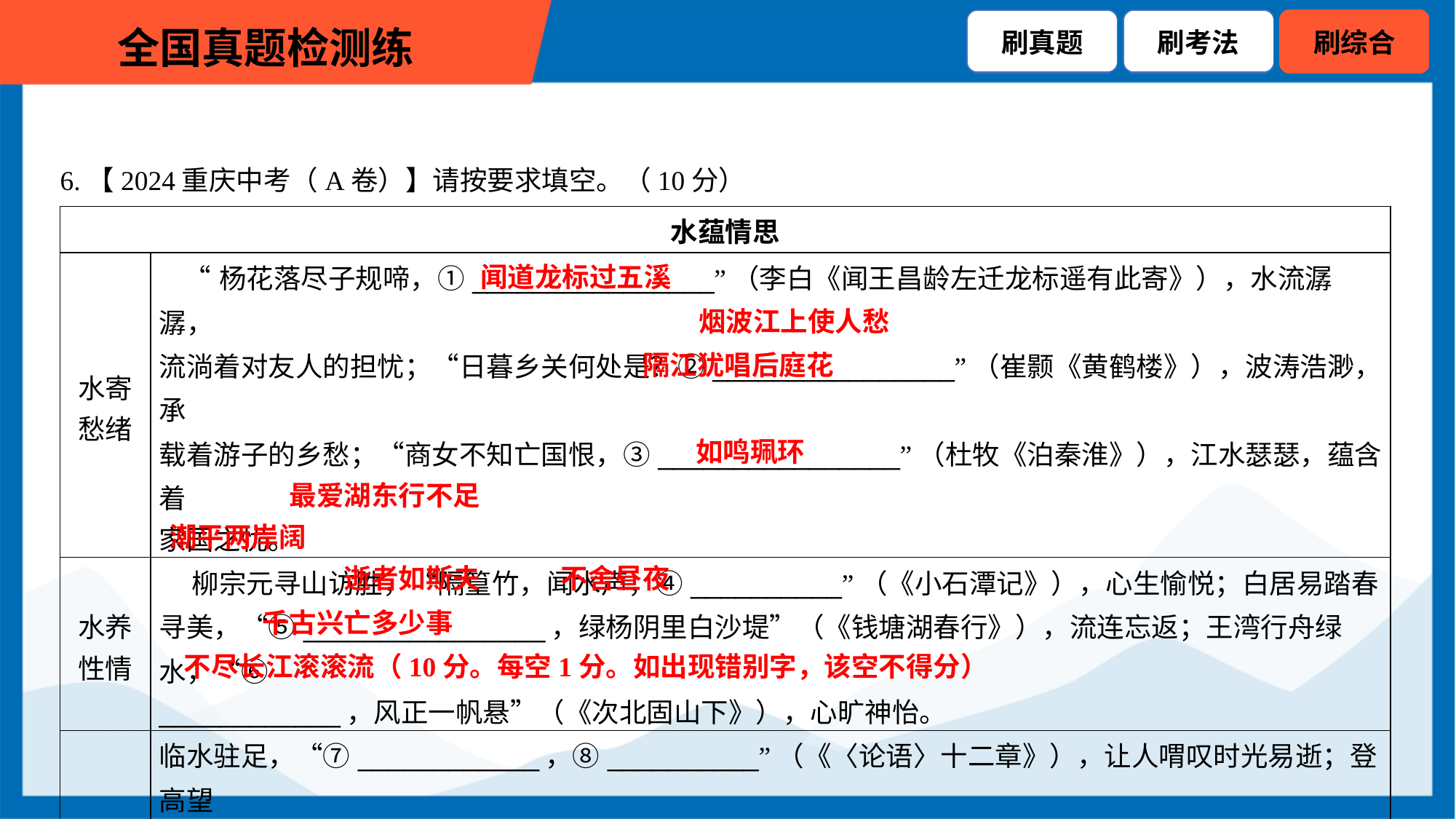

6.【2024重庆中考（A卷）】请按要求填空。（10分）
| 水蕴情思 |  |
| --- | --- |
| 水寄 愁绪 | “杨花落尽子规啼，①\_\_\_\_\_\_\_\_\_\_\_\_\_\_\_\_”（李白《闻王昌龄左迁龙标遥有此寄》），水流潺潺， 流淌着对友人的担忧；“日暮乡关何处是？②\_\_\_\_\_\_\_\_\_\_\_\_\_\_\_\_”（崔颢《黄鹤楼》），波涛浩渺，承 载着游子的乡愁；“商女不知亡国恨，③\_\_\_\_\_\_\_\_\_\_\_\_\_\_\_\_”（杜牧《泊秦淮》），江水瑟瑟，蕴含着 家国之忧。 |
| 水养 性情 | 柳宗元寻山访胜，“隔篁竹，闻水声，④\_\_\_\_\_\_\_\_\_\_”（《小石潭记》），心生愉悦；白居易踏春 寻美，“⑤\_\_\_\_\_\_\_\_\_\_\_\_\_\_\_\_，绿杨阴里白沙堤”（《钱塘湖春行》），流连忘返；王湾行舟绿水，“⑥ \_\_\_\_\_\_\_\_\_\_\_\_，风正一帆悬”（《次北固山下》），心旷神怡。 |
| 水载 光阴 | 临水驻足，“⑦\_\_\_\_\_\_\_\_\_\_\_\_，⑧\_\_\_\_\_\_\_\_\_\_”（《〈论语〉十二章》），让人喟叹时光易逝；登高望 远，“⑨\_\_\_\_\_\_\_\_\_\_\_\_\_\_\_\_？悠悠。 ⑩\_\_\_\_\_\_\_\_\_\_\_\_\_\_\_\_\_\_\_\_\_\_\_\_\_\_\_\_\_\_\_\_\_\_\_\_\_\_\_\_\_\_\_\_\_\_\_\_\_\_\_\_\_\_\_\_\_\_\_”（辛弃疾《南乡子·登京口北固 亭有怀》），令人感叹世事沧桑。 |
闻道龙标过五溪
烟波江上使人愁
隔江犹唱后庭花
如鸣珮环
最爱湖东行不足
潮平两岸阔
逝者如斯夫
不舍昼夜
千古兴亡多少事
不尽长江滚滚流（10分。每空1分。如出现错别字，该空不得分）